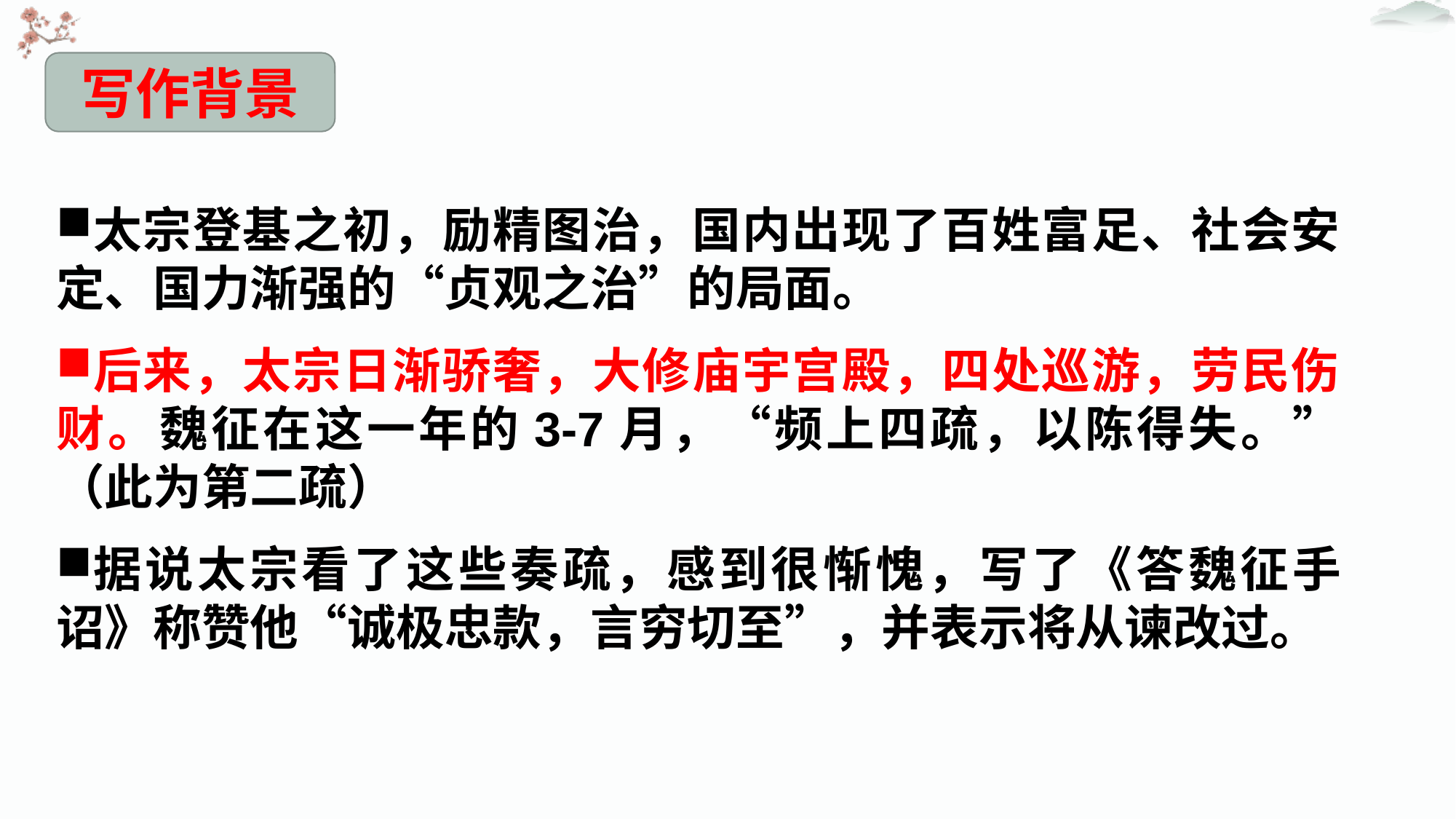

写作背景
太宗登基之初，励精图治，国内出现了百姓富足、社会安定、国力渐强的“贞观之治”的局面。
后来，太宗日渐骄奢，大修庙宇宫殿，四处巡游，劳民伤财。魏征在这一年的3-7月，“频上四疏，以陈得失。”（此为第二疏）
据说太宗看了这些奏疏，感到很惭愧，写了《答魏征手诏》称赞他“诚极忠款，言穷切至”，并表示将从谏改过。